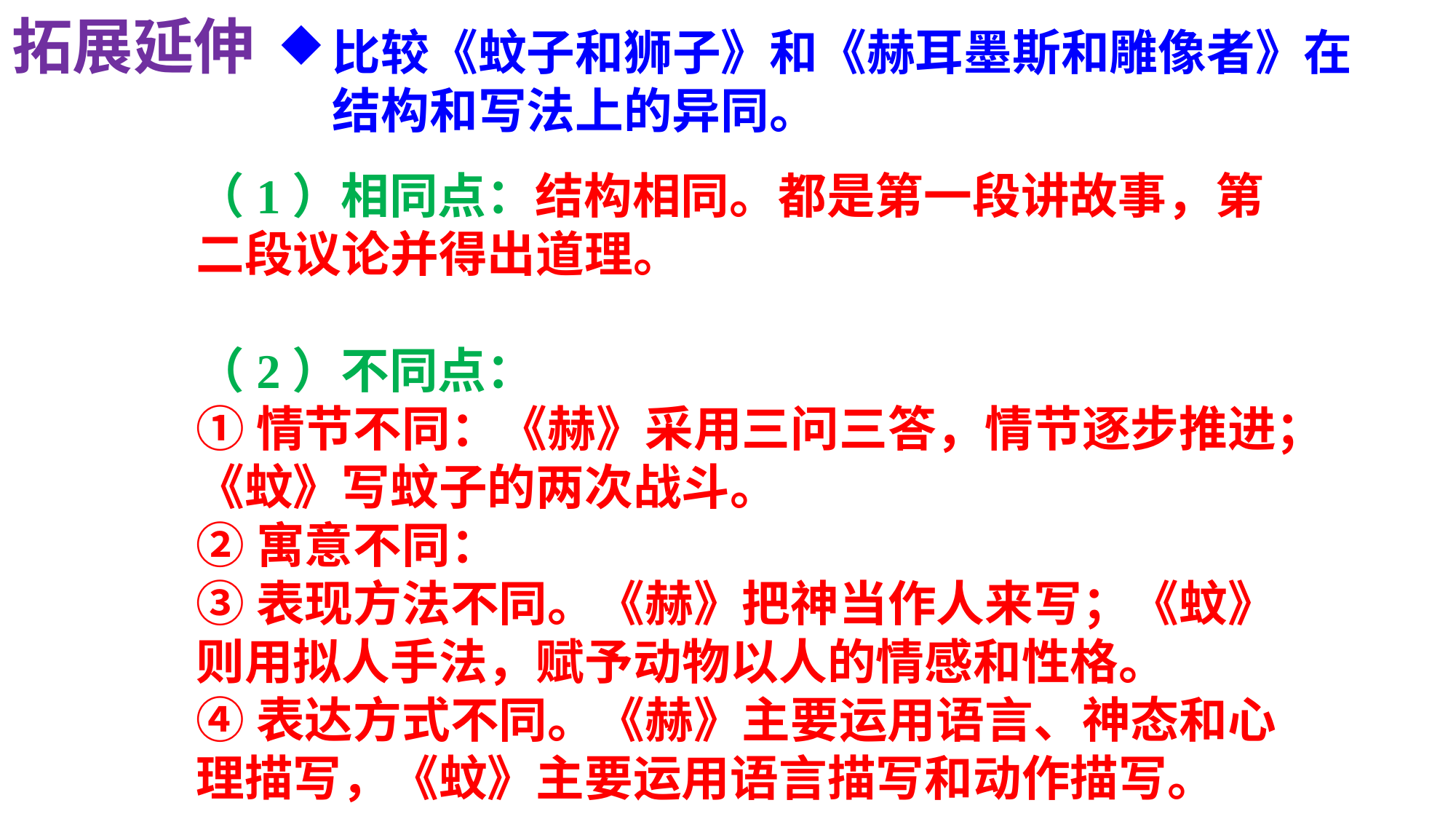

拓展延伸
比较《蚊子和狮子》和《赫耳墨斯和雕像者》在结构和写法上的异同。
（1）相同点：结构相同。都是第一段讲故事，第二段议论并得出道理。

（2）不同点：
①情节不同：《赫》采用三问三答，情节逐步推进；《蚊》写蚊子的两次战斗。
②寓意不同：
③表现方法不同。《赫》把神当作人来写；《蚊》则用拟人手法，赋予动物以人的情感和性格。
④表达方式不同。《赫》主要运用语言、神态和心理描写，《蚊》主要运用语言描写和动作描写。